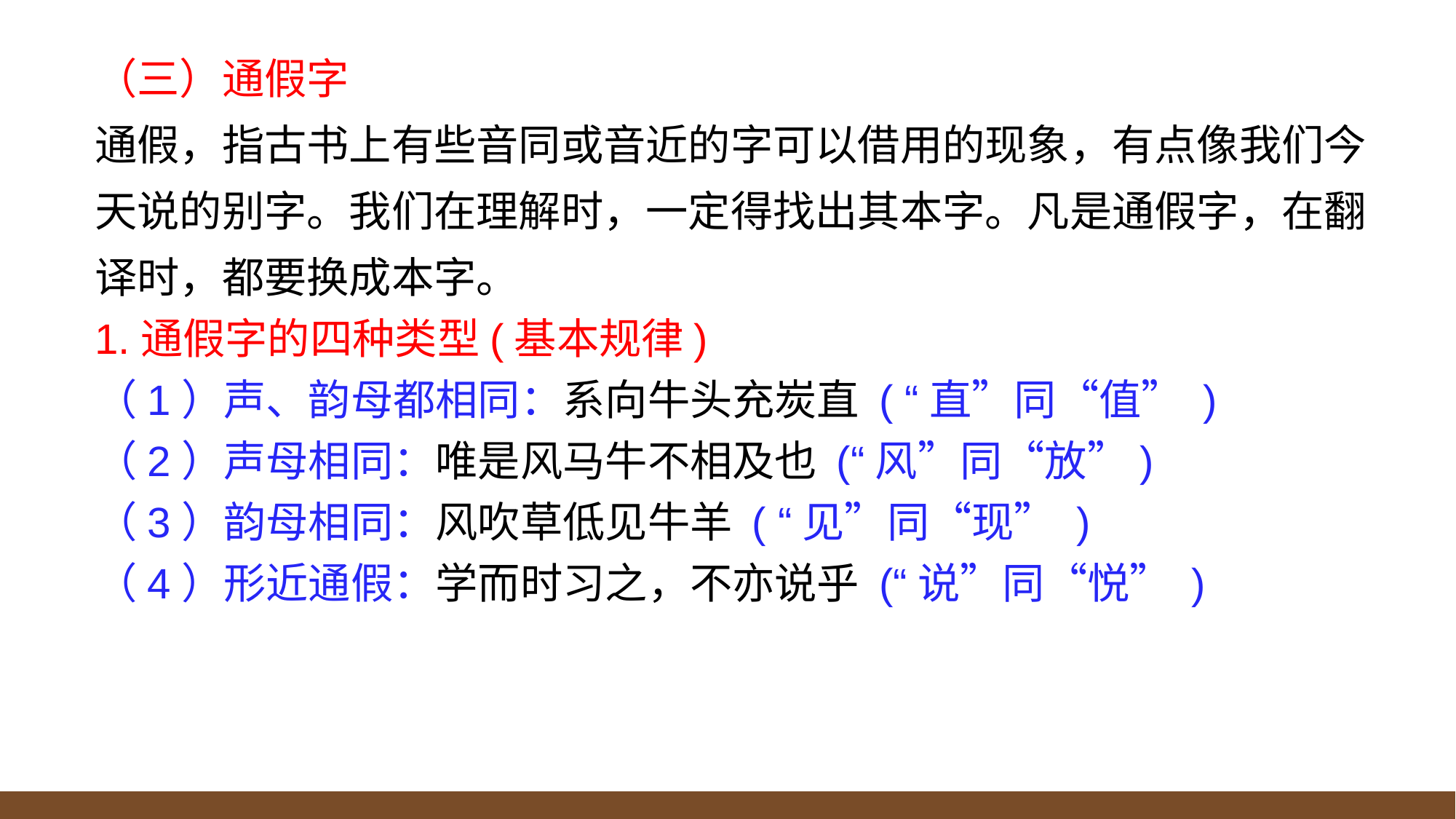

（三）通假字
通假，指古书上有些音同或音近的字可以借用的现象，有点像我们今天说的别字。我们在理解时，一定得找出其本字。凡是通假字，在翻译时，都要换成本字。
1.通假字的四种类型(基本规律)
（1）声、韵母都相同：系向牛头充炭直 ( “直”同“值” )
（2）声母相同：唯是风马牛不相及也 (“风”同“放”)
（3）韵母相同：风吹草低见牛羊 ( “见”同“现” )
（4）形近通假：学而时习之，不亦说乎 (“说”同“悦” )